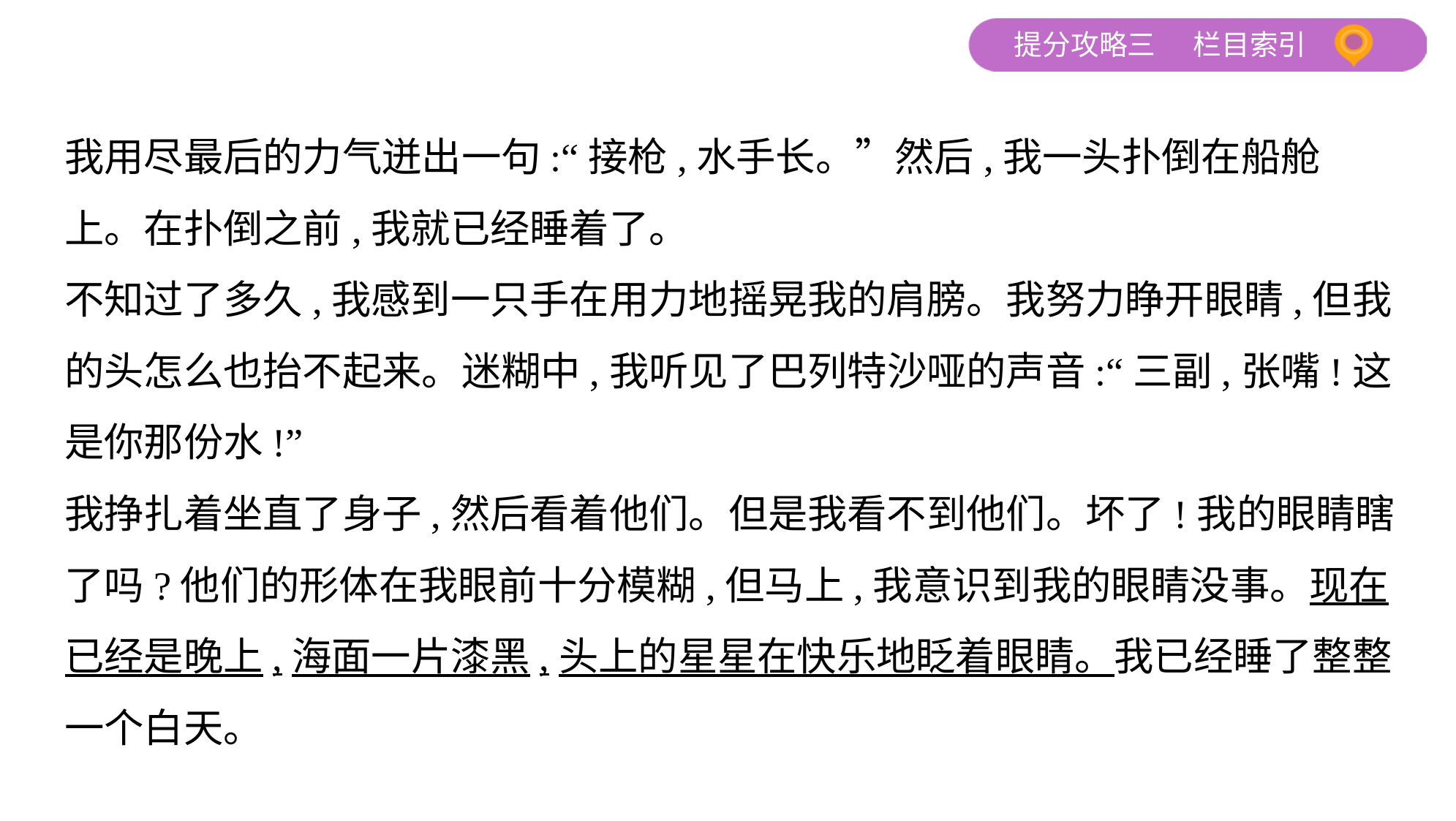

我用尽最后的力气迸出一句:“接枪,水手长。”然后,我一头扑倒在船舱
上。在扑倒之前,我就已经睡着了。
不知过了多久,我感到一只手在用力地摇晃我的肩膀。我努力睁开眼睛,但我
的头怎么也抬不起来。迷糊中,我听见了巴列特沙哑的声音:“三副,张嘴!这
是你那份水!”
我挣扎着坐直了身子,然后看着他们。但是我看不到他们。坏了!我的眼睛瞎
了吗?他们的形体在我眼前十分模糊,但马上,我意识到我的眼睛没事。现在
已经是晚上,海面一片漆黑,头上的星星在快乐地眨着眼睛。我已经睡了整整
一个白天。